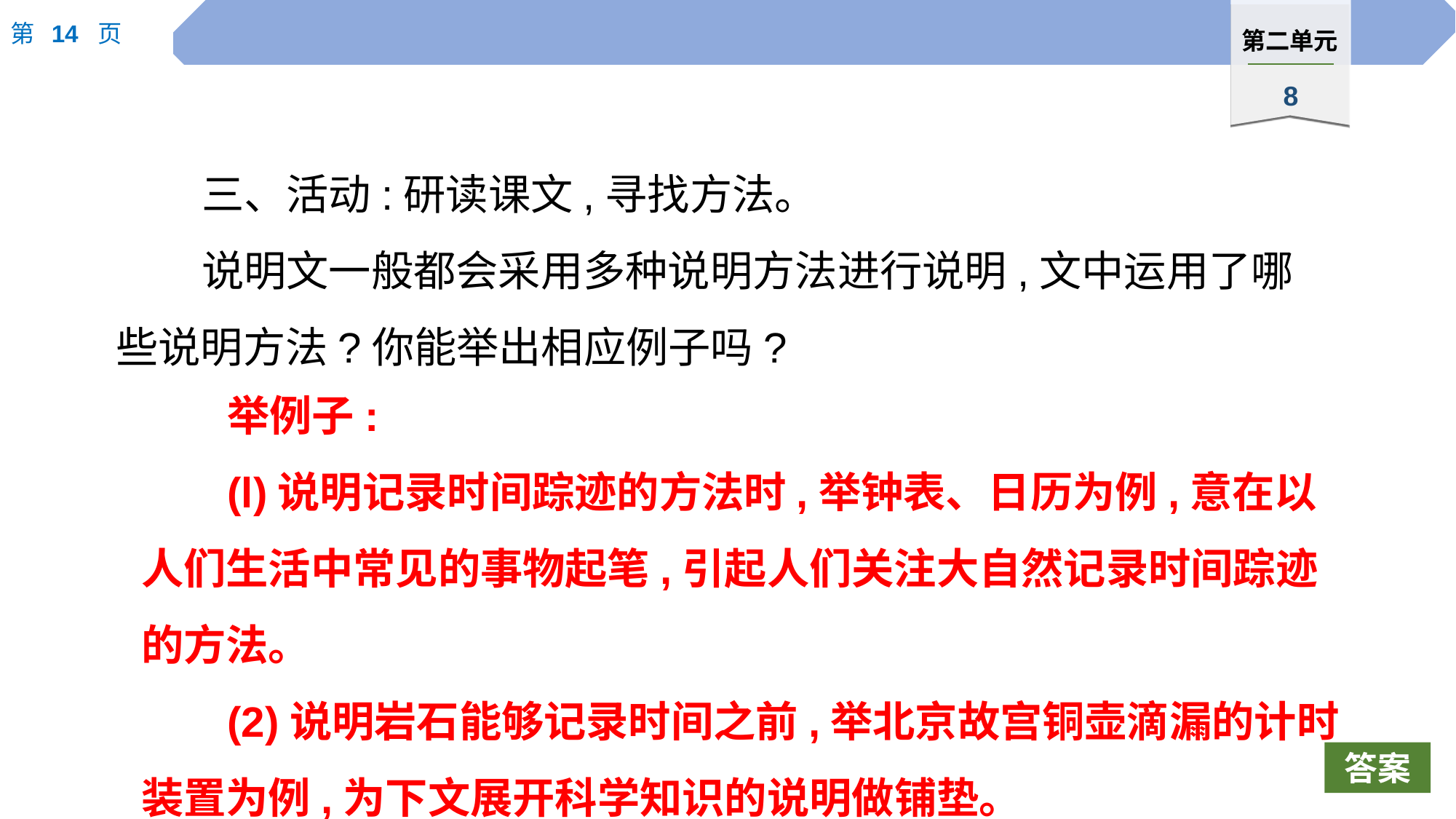

三、活动:研读课文,寻找方法。
说明文一般都会采用多种说明方法进行说明,文中运用了哪些说明方法?你能举出相应例子吗?
举例子:
(l)说明记录时间踪迹的方法时,举钟表、日历为例,意在以人们生活中常见的事物起笔,引起人们关注大自然记录时间踪迹的方法。
(2)说明岩石能够记录时间之前,举北京故宫铜壶滴漏的计时装置为例,为下文展开科学知识的说明做铺垫。
答案